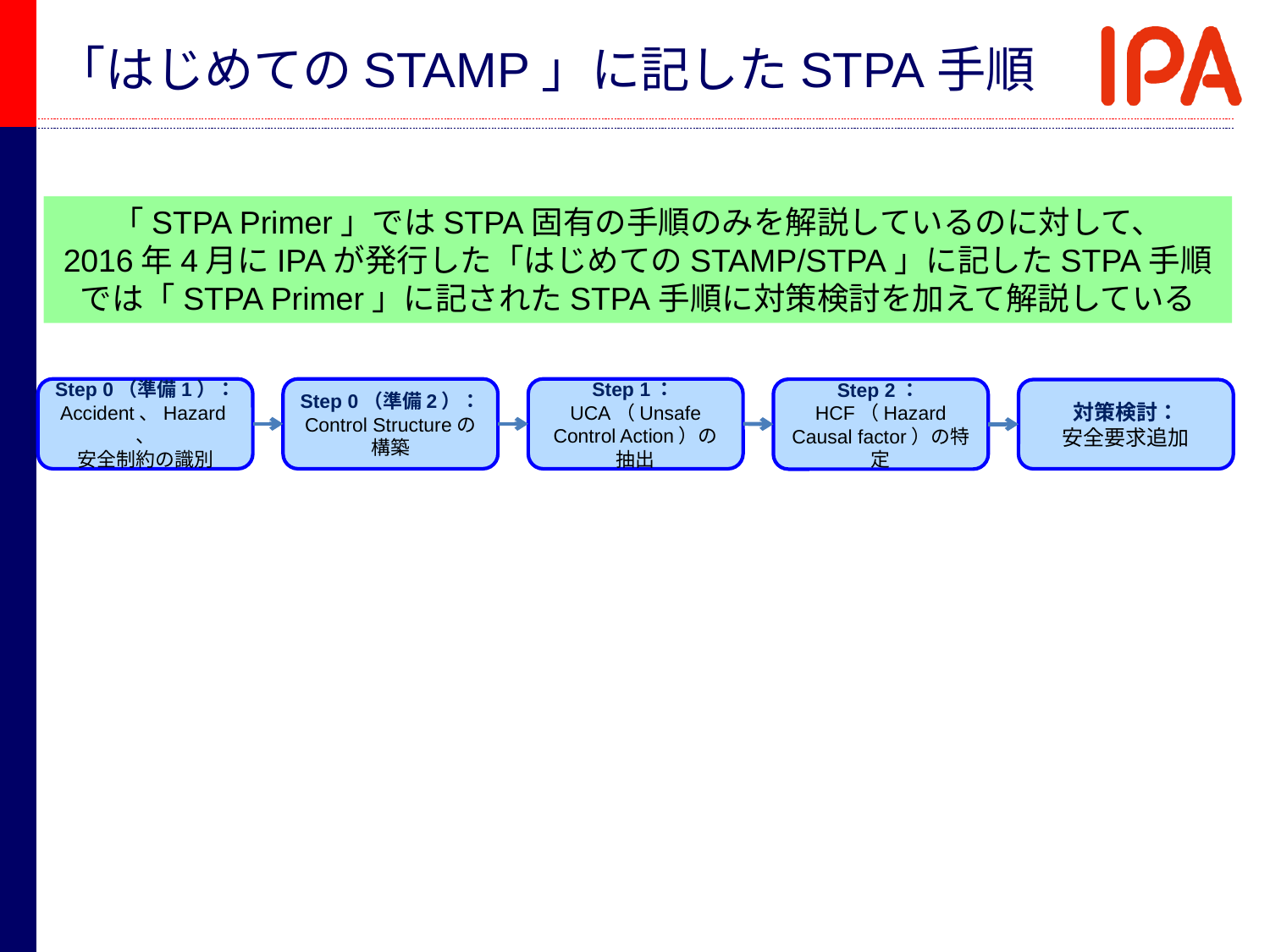

# 「はじめてのSTAMP」に記したSTPA手順
「STPA Primer」ではSTPA固有の手順のみを解説しているのに対して、
2016年4月にIPAが発行した「はじめてのSTAMP/STPA」に記したSTPA手順
では「STPA Primer」に記されたSTPA手順に対策検討を加えて解説している
Step 1：UCA（Unsafe Control Action）の抽出
Step 0（準備1）：
Accident、Hazard、
安全制約の識別
Step 0（準備2）：
Control Structureの構築
Step 2：HCF（Hazard Causal factor）の特定
対策検討：
安全要求追加